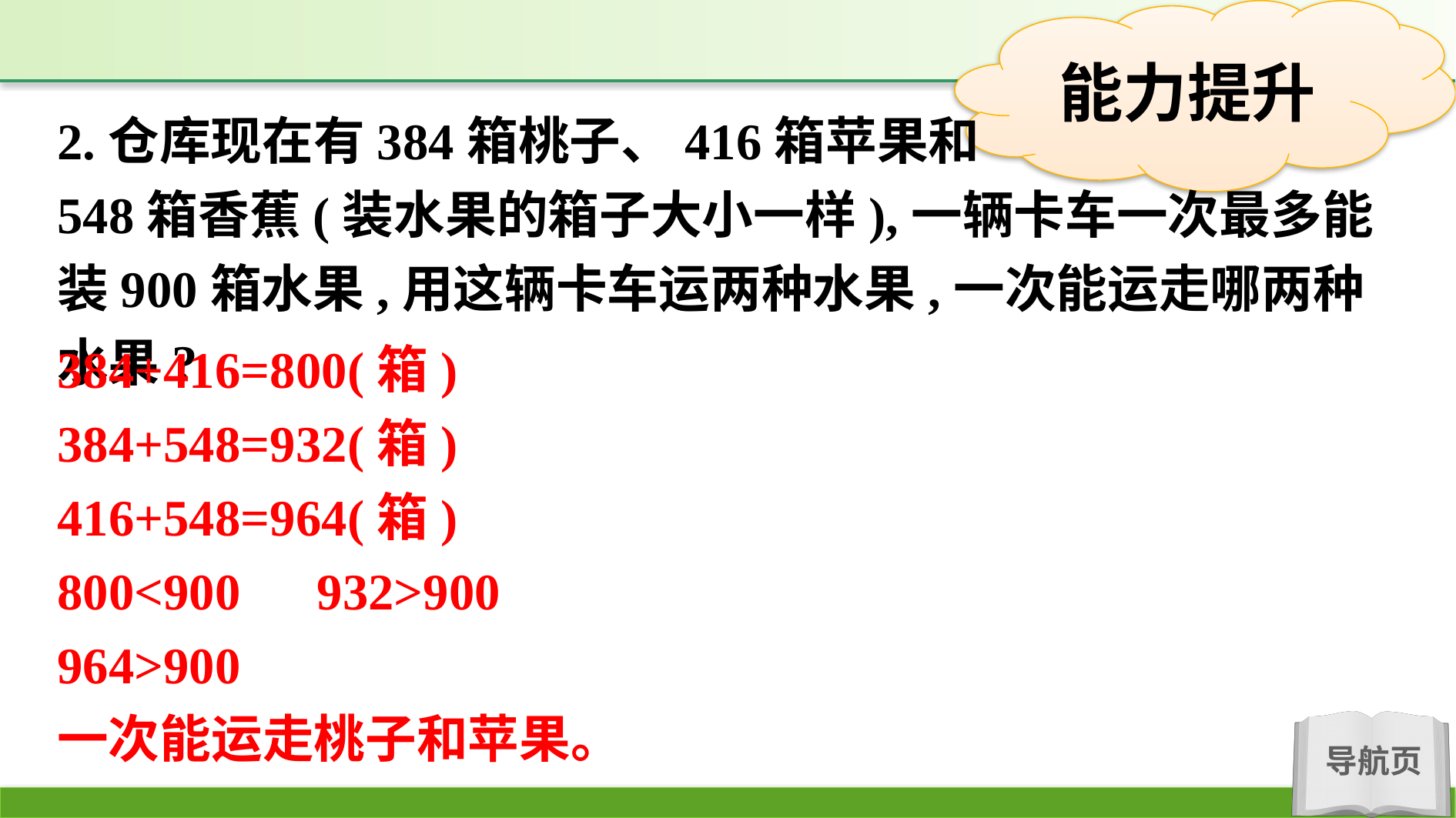

2.仓库现在有384箱桃子、416箱苹果和
548箱香蕉(装水果的箱子大小一样),一辆卡车一次最多能装900箱水果,用这辆卡车运两种水果,一次能运走哪两种水果?
384+416=800(箱)
384+548=932(箱)
416+548=964(箱)
800<900　932>900
964>900
一次能运走桃子和苹果。